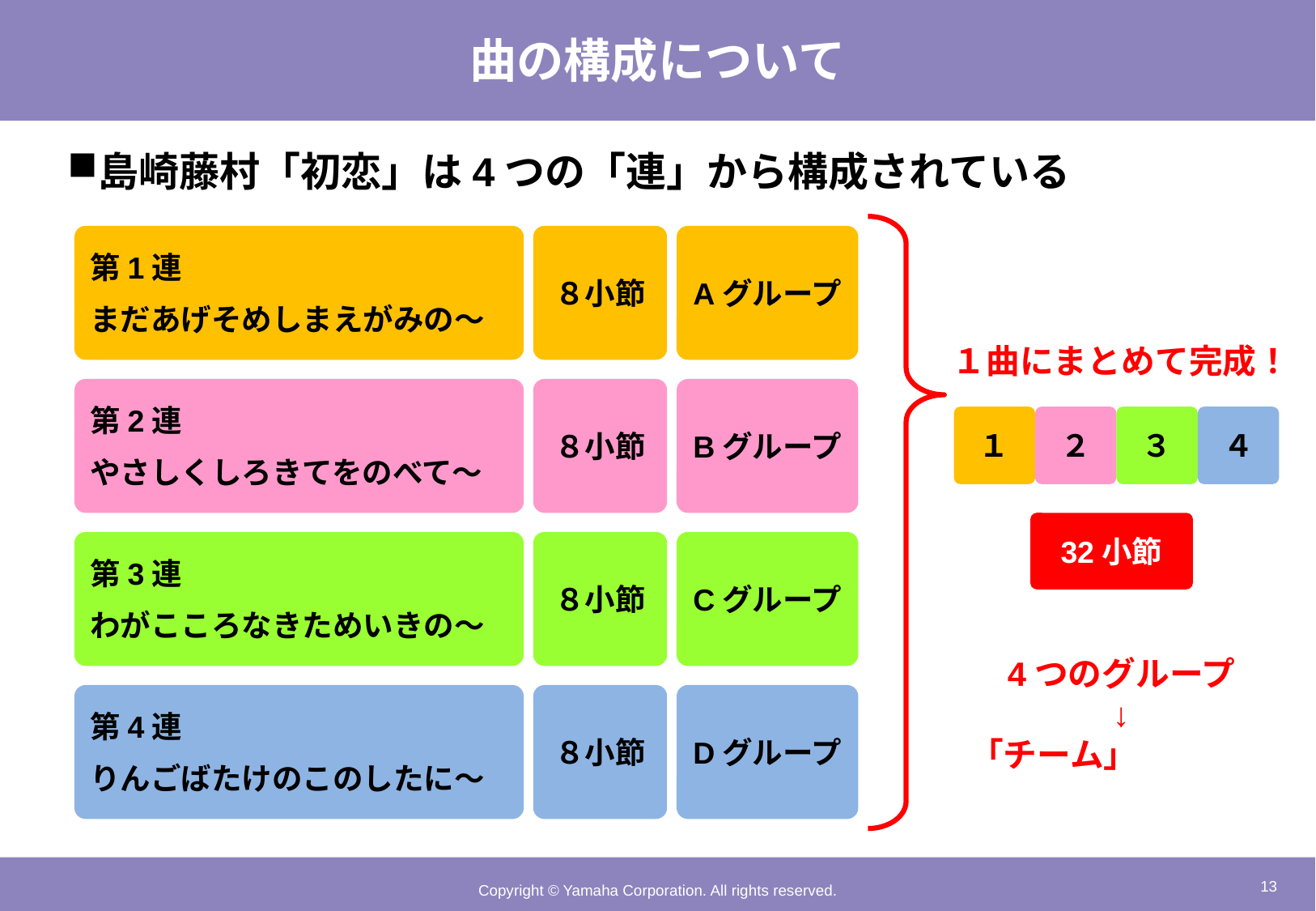

# 曲の構成について
島崎藤村「初恋」は4つの「連」から構成されている

第1連
まだあげそめしまえがみの～
８小節
Aグループ
１曲にまとめて完成！
第2連
やさしくしろきてをのべて～
８小節
Bグループ
４
３
１
２
32小節
第3連
わがこころなきためいきの～
８小節
Cグループ
4つのグループ
↓
「チーム」
第4連
りんごばたけのこのしたに～
８小節
Dグループ
13